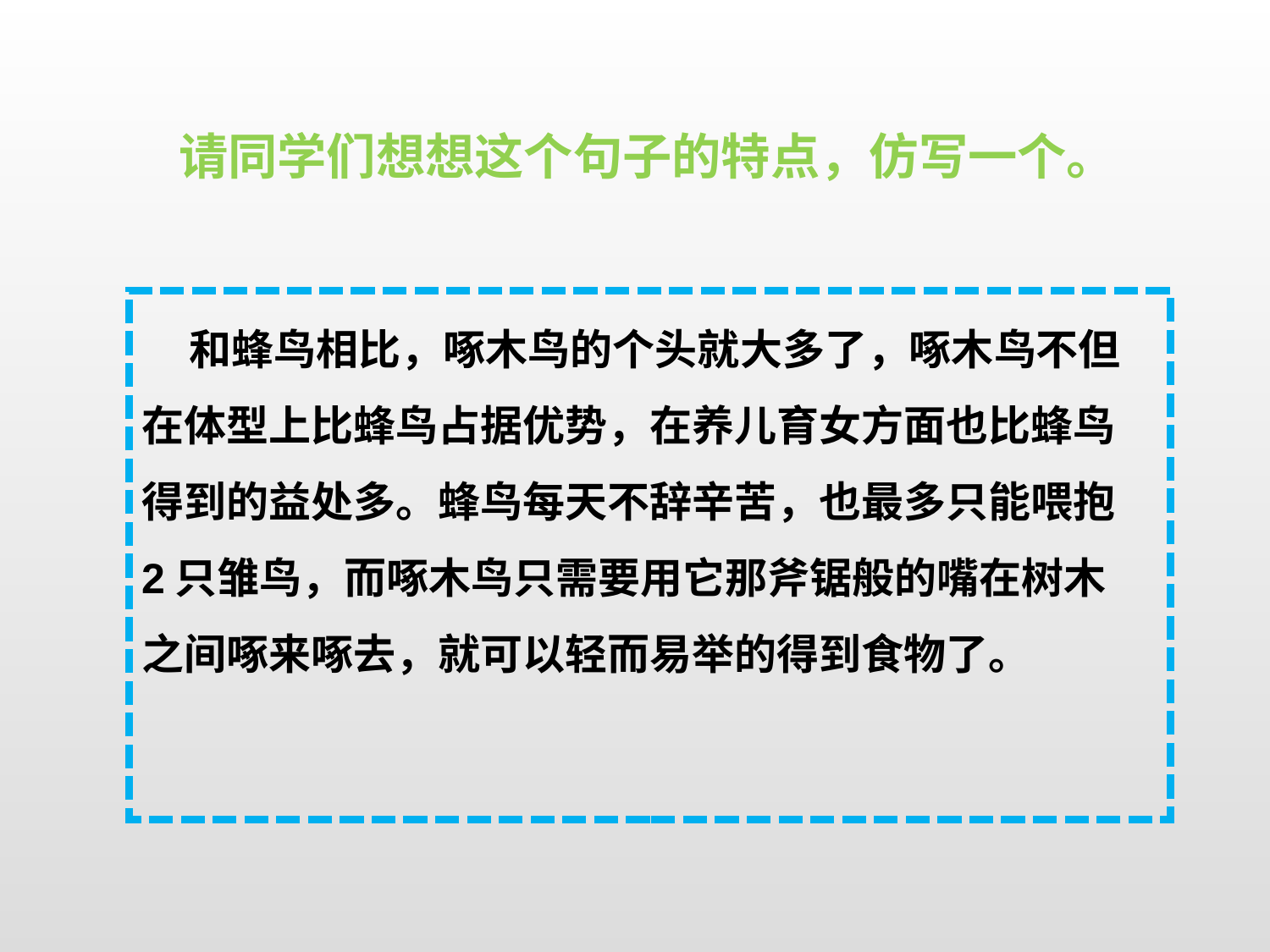

请同学们想想这个句子的特点，仿写一个。
    和蜂鸟相比，啄木鸟的个头就大多了，啄木鸟不但在体型上比蜂鸟占据优势，在养儿育女方面也比蜂鸟得到的益处多。蜂鸟每天不辞辛苦，也最多只能喂抱2只雏鸟，而啄木鸟只需要用它那斧锯般的嘴在树木之间啄来啄去，就可以轻而易举的得到食物了。